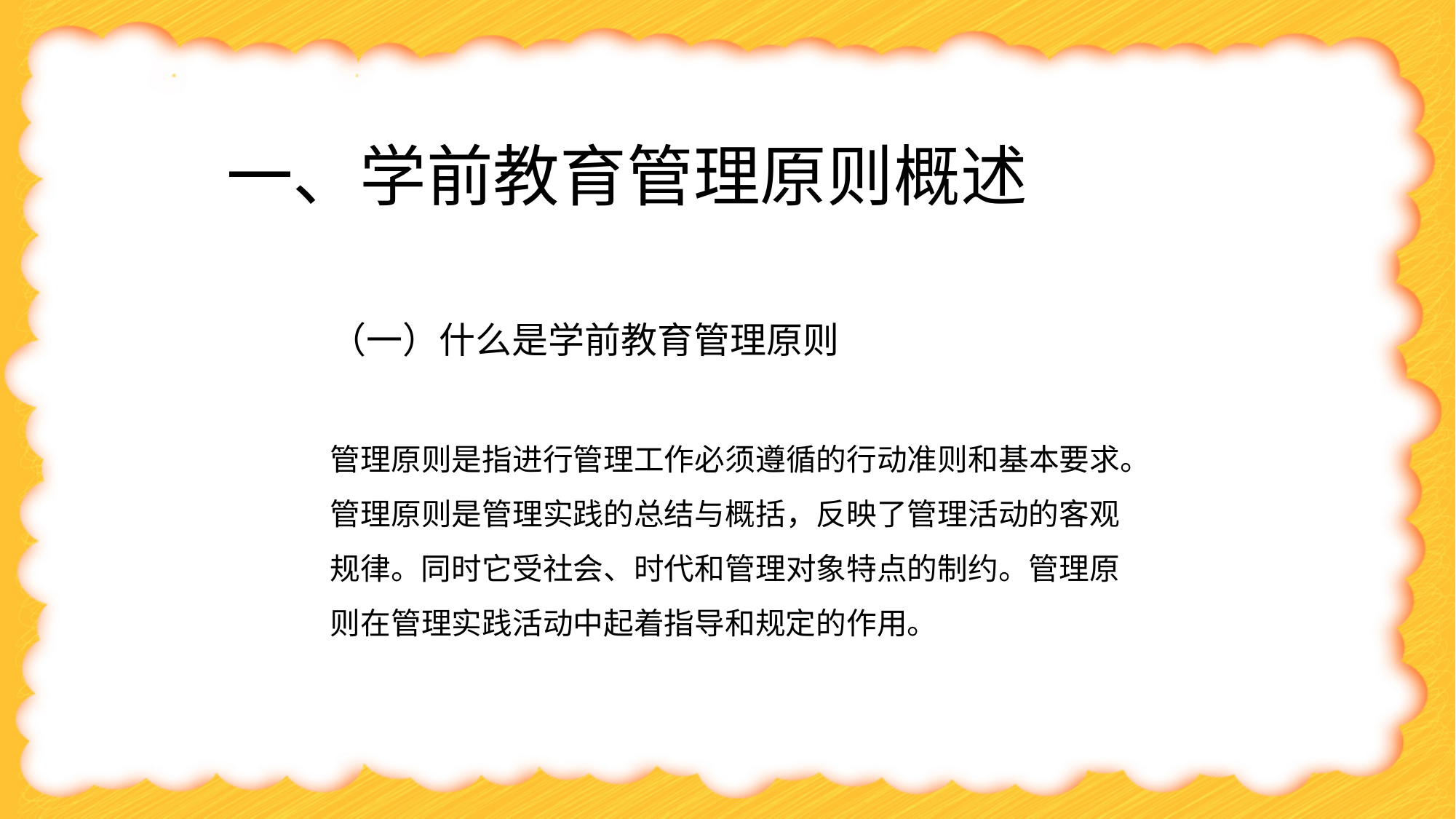

一、学前教育管理原则概述
（一）什么是学前教育管理原则
管理原则是指进行管理工作必须遵循的行动准则和基本要求。管理原则是管理实践的总结与概括，反映了管理活动的客观规律。同时它受社会、时代和管理对象特点的制约。管理原则在管理实践活动中起着指导和规定的作用。